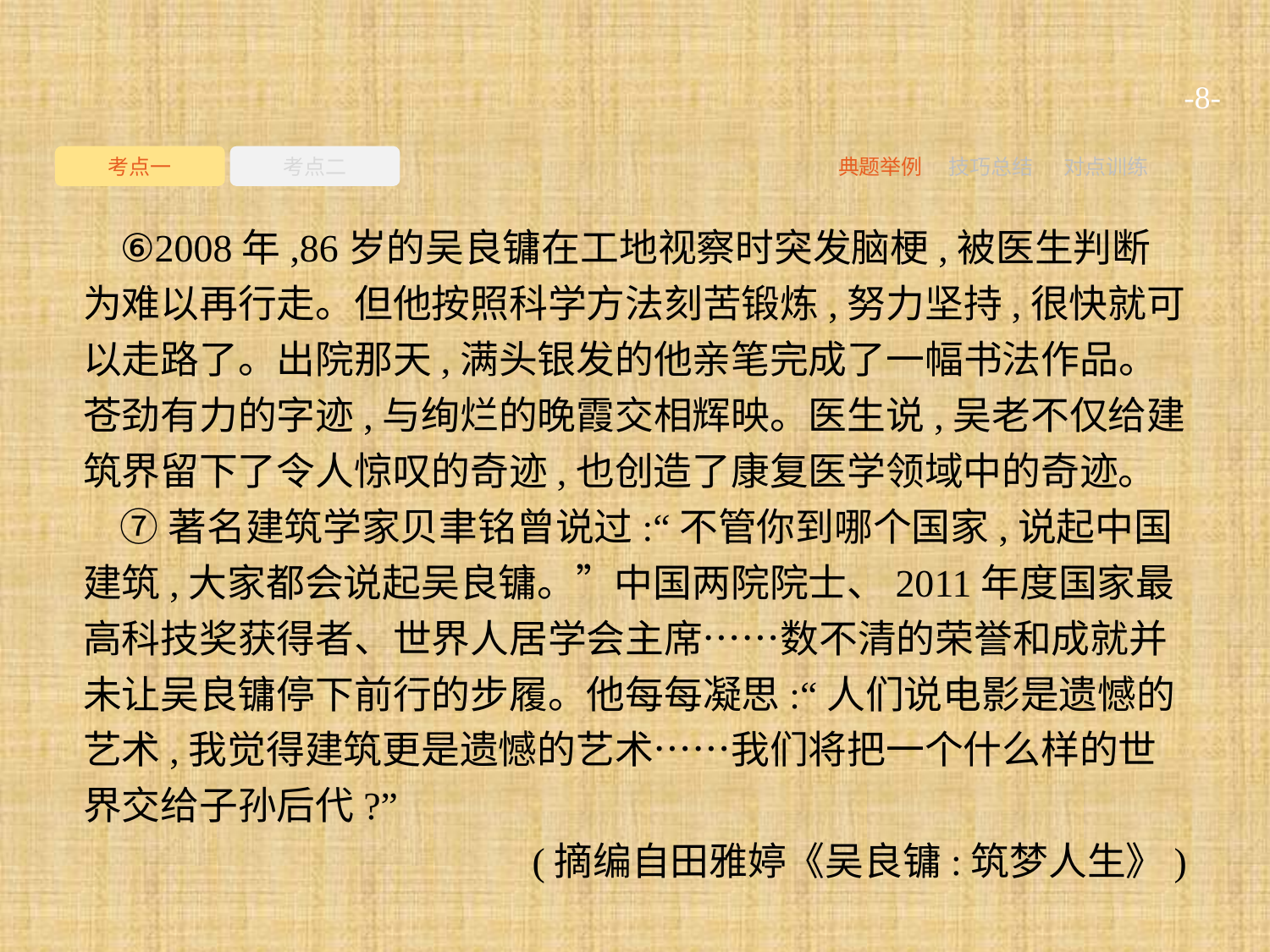

-8-
考点一
考点二
典题举例
技巧总结
对点训练
⑥2008年,86岁的吴良镛在工地视察时突发脑梗,被医生判断为难以再行走。但他按照科学方法刻苦锻炼,努力坚持,很快就可以走路了。出院那天,满头银发的他亲笔完成了一幅书法作品。苍劲有力的字迹,与绚烂的晚霞交相辉映。医生说,吴老不仅给建筑界留下了令人惊叹的奇迹,也创造了康复医学领域中的奇迹。
⑦著名建筑学家贝聿铭曾说过:“不管你到哪个国家,说起中国建筑,大家都会说起吴良镛。”中国两院院士、2011年度国家最高科技奖获得者、世界人居学会主席……数不清的荣誉和成就并未让吴良镛停下前行的步履。他每每凝思:“人们说电影是遗憾的艺术,我觉得建筑更是遗憾的艺术……我们将把一个什么样的世界交给子孙后代?”
(摘编自田雅婷《吴良镛:筑梦人生》)